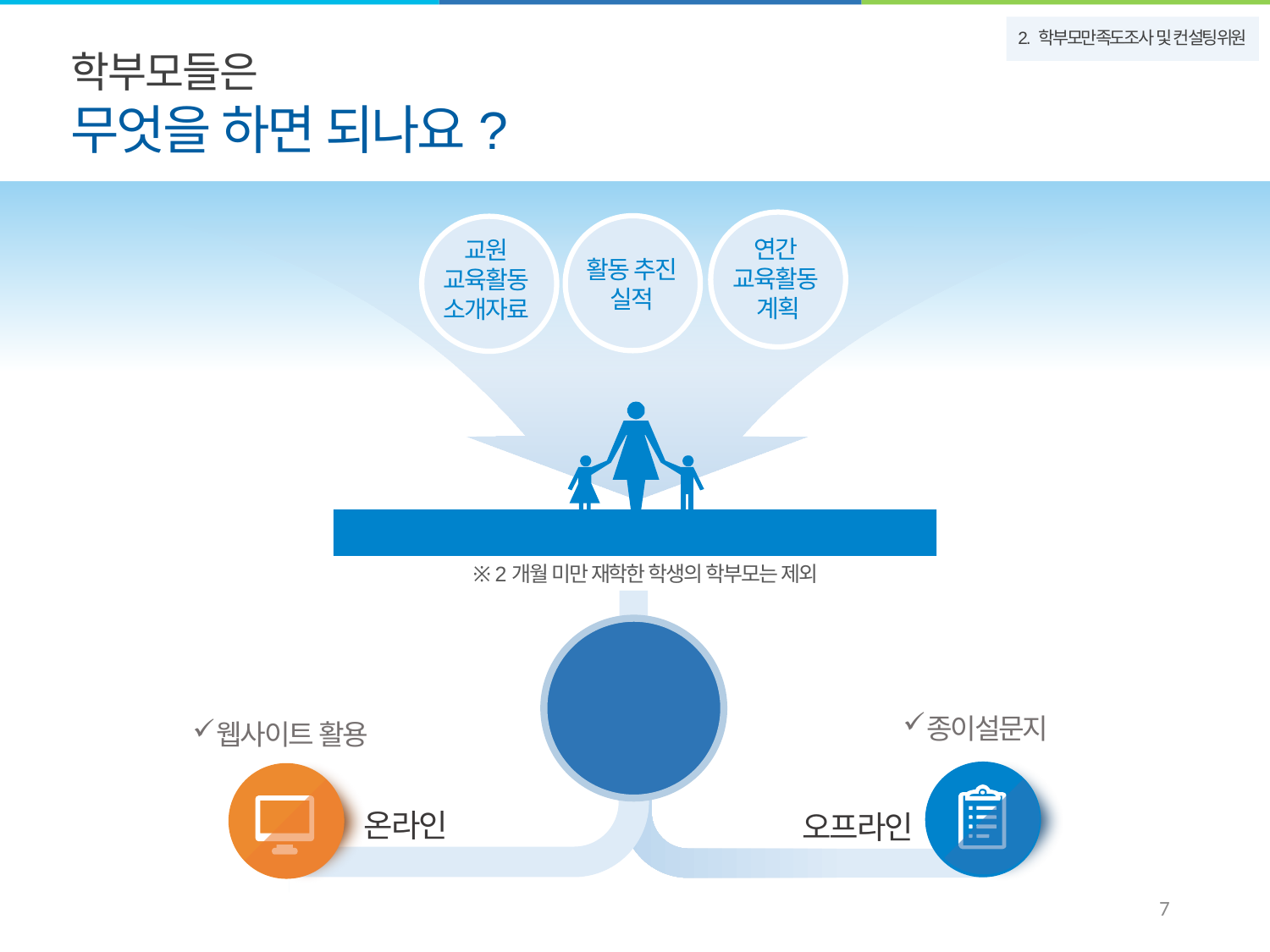

학부모들은
무엇을 하면 되나요?
2. 학부모만족도조사 및 컨설팅위원

연간
교육활동
계획

활동 추진
실적

교원
교육활동
소개자료

교원에게 지도 받는 학생의 학부모
※ 2개월 미만 재학한 학생의 학부모는 제외

학부모
만족도조사
참여
종이설문지

오프라인
웹사이트 활용

온라인

7